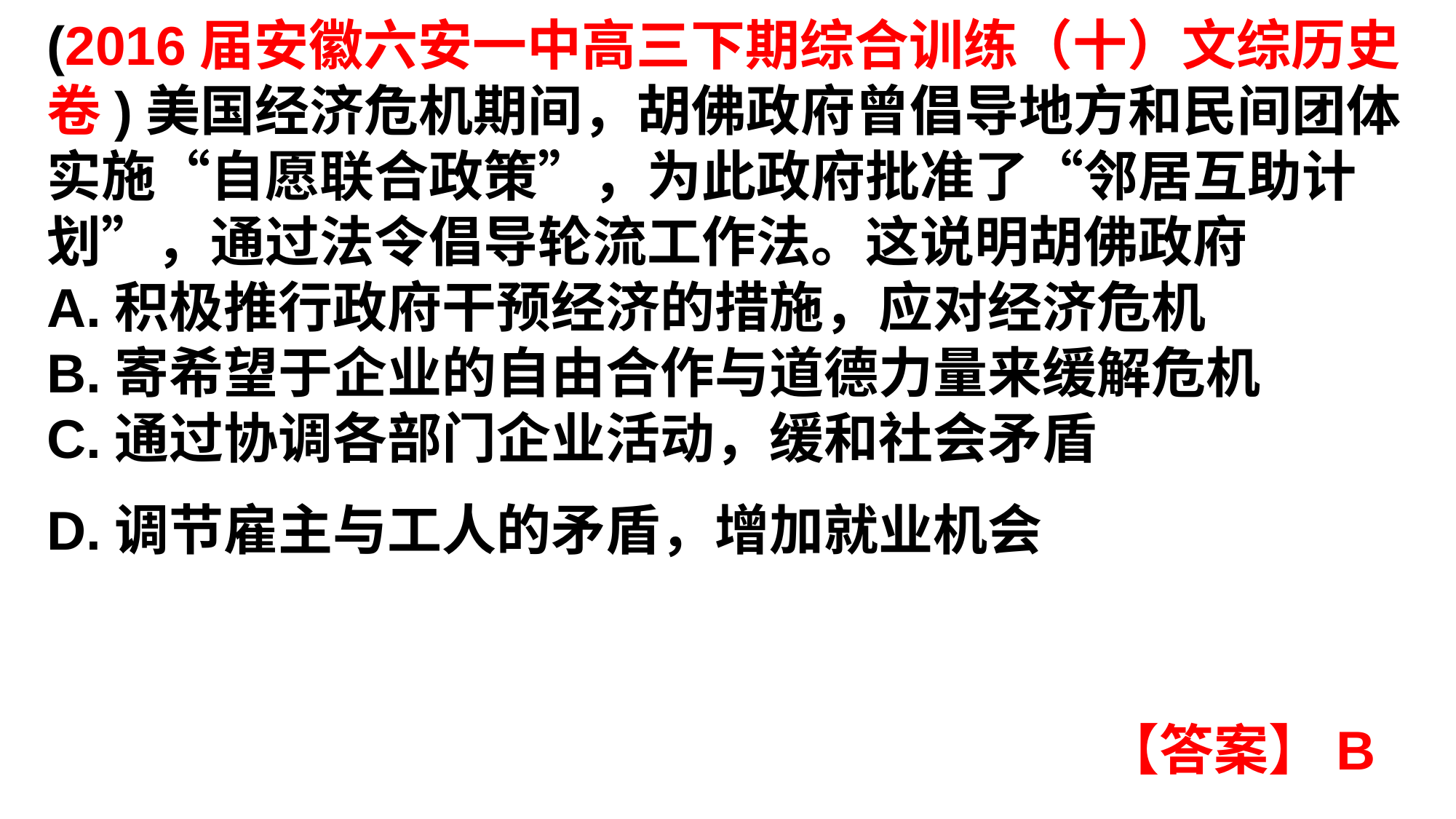

(2016届安徽六安一中高三下期综合训练（十）文综历史卷)美国经济危机期间，胡佛政府曾倡导地方和民间团体实施“自愿联合政策”，为此政府批准了“邻居互助计划”，通过法令倡导轮流工作法。这说明胡佛政府A.积极推行政府干预经济的措施，应对经济危机B.寄希望于企业的自由合作与道德力量来缓解危机C.通过协调各部门企业活动，缓和社会矛盾D.调节雇主与工人的矛盾，增加就业机会

【答案】B